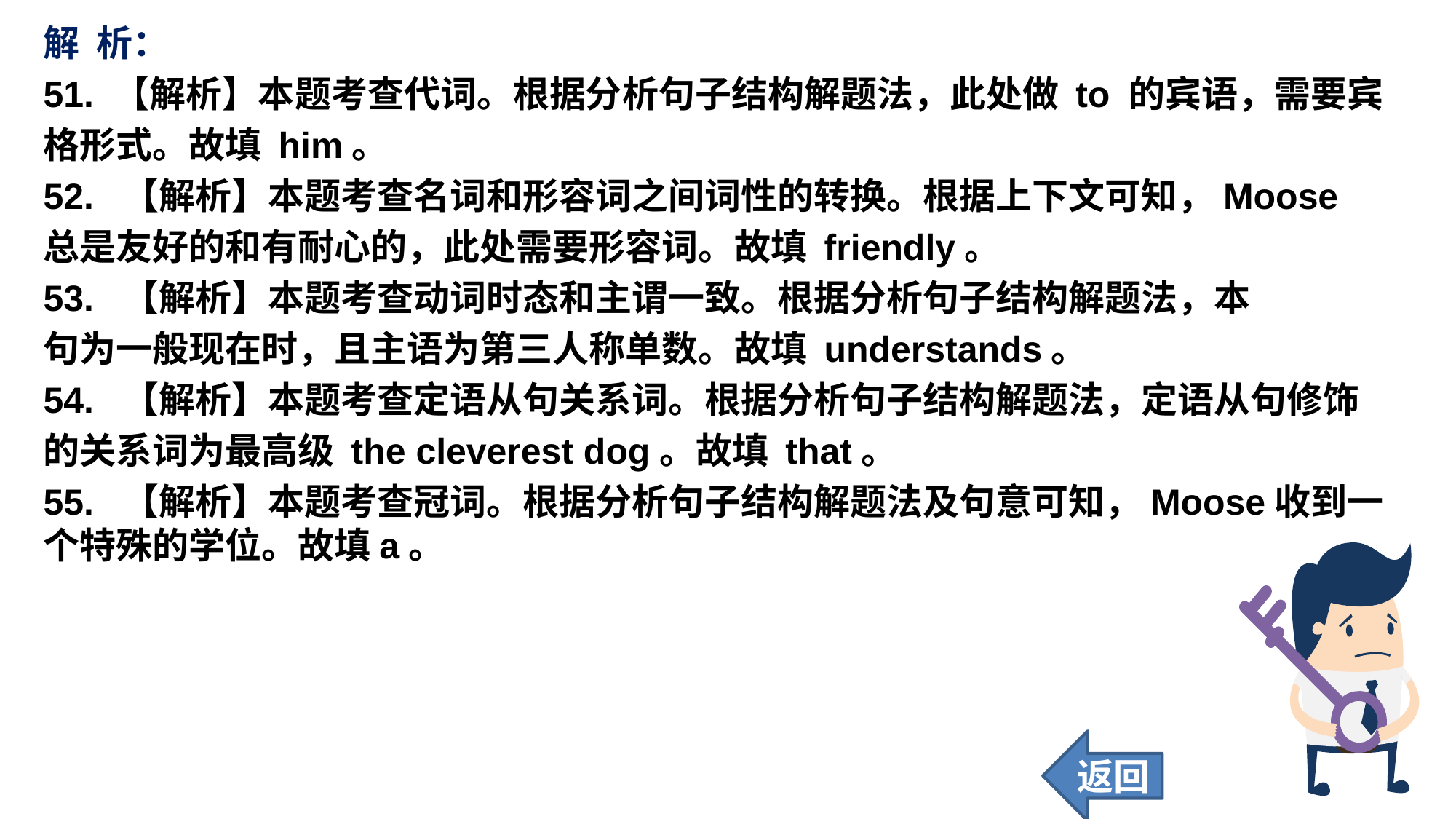

解  析：
51. 【解析】本题考查代词。根据分析句子结构解题法，此处做 to 的宾语，需要宾
格形式。故填 him。
52.  【解析】本题考查名词和形容词之间词性的转换。根据上下文可知，Moose
总是友好的和有耐心的，此处需要形容词。故填 friendly。
53.  【解析】本题考查动词时态和主谓一致。根据分析句子结构解题法，本
句为一般现在时，且主语为第三人称单数。故填 understands。
54.  【解析】本题考查定语从句关系词。根据分析句子结构解题法，定语从句修饰
的关系词为最高级 the cleverest dog。故填 that。
55.  【解析】本题考查冠词。根据分析句子结构解题法及句意可知，Moose收到一个特殊的学位。故填a。

返回
52